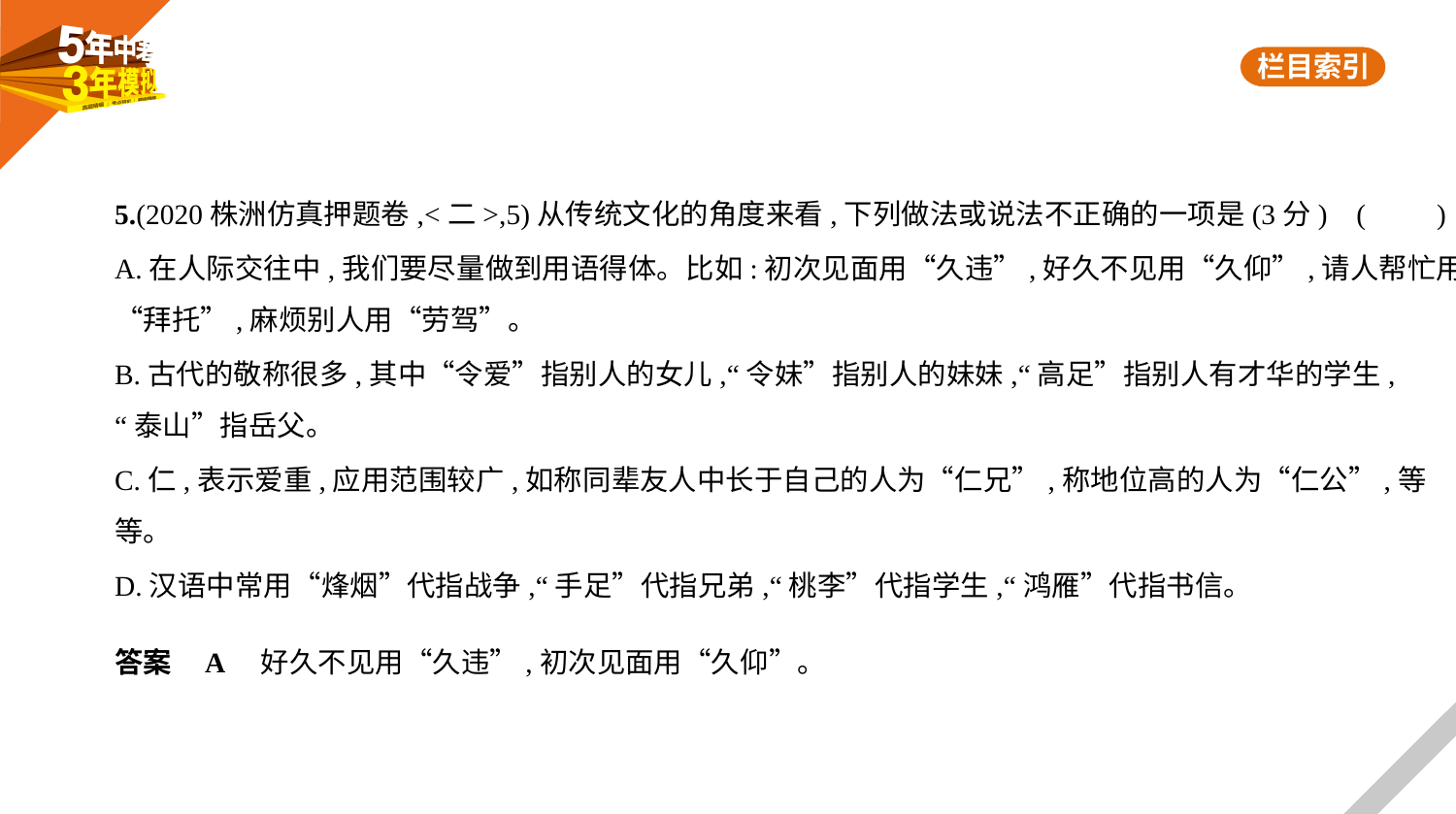

5.(2020株洲仿真押题卷,<二>,5)从传统文化的角度来看,下列做法或说法不正确的一项是(3分) (　　)
A.在人际交往中,我们要尽量做到用语得体。比如:初次见面用“久违”,好久不见用“久仰”,请人帮忙用
“拜托”,麻烦别人用“劳驾”。
B.古代的敬称很多,其中“令爱”指别人的女儿,“令妹”指别人的妹妹,“高足”指别人有才华的学生,
“泰山”指岳父。
C.仁,表示爱重,应用范围较广,如称同辈友人中长于自己的人为“仁兄”,称地位高的人为“仁公”,等
等。
D.汉语中常用“烽烟”代指战争,“手足”代指兄弟,“桃李”代指学生,“鸿雁”代指书信。
答案    A　好久不见用“久违”,初次见面用“久仰”。